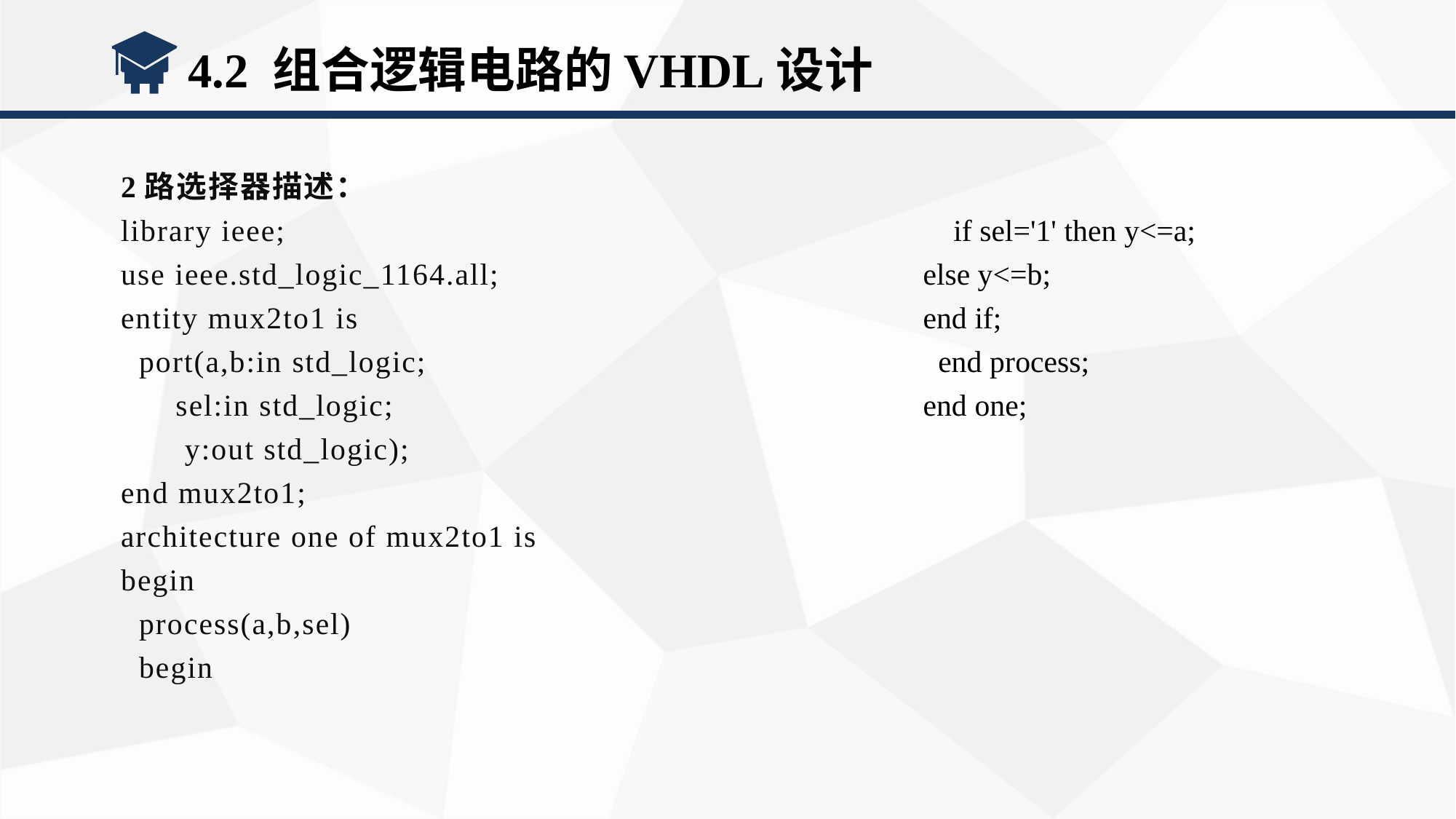

4.2 组合逻辑电路的VHDL设计

2路选择器描述：
library ieee;
use ieee.std_logic_1164.all;
entity mux2to1 is
  port(a,b:in std_logic;
      sel:in std_logic;
       y:out std_logic);
end mux2to1;
architecture one of mux2to1 is
begin
  process(a,b,sel)
  begin
    if sel='1' then y<=a;
else y<=b;
end if;
  end process;
end one;